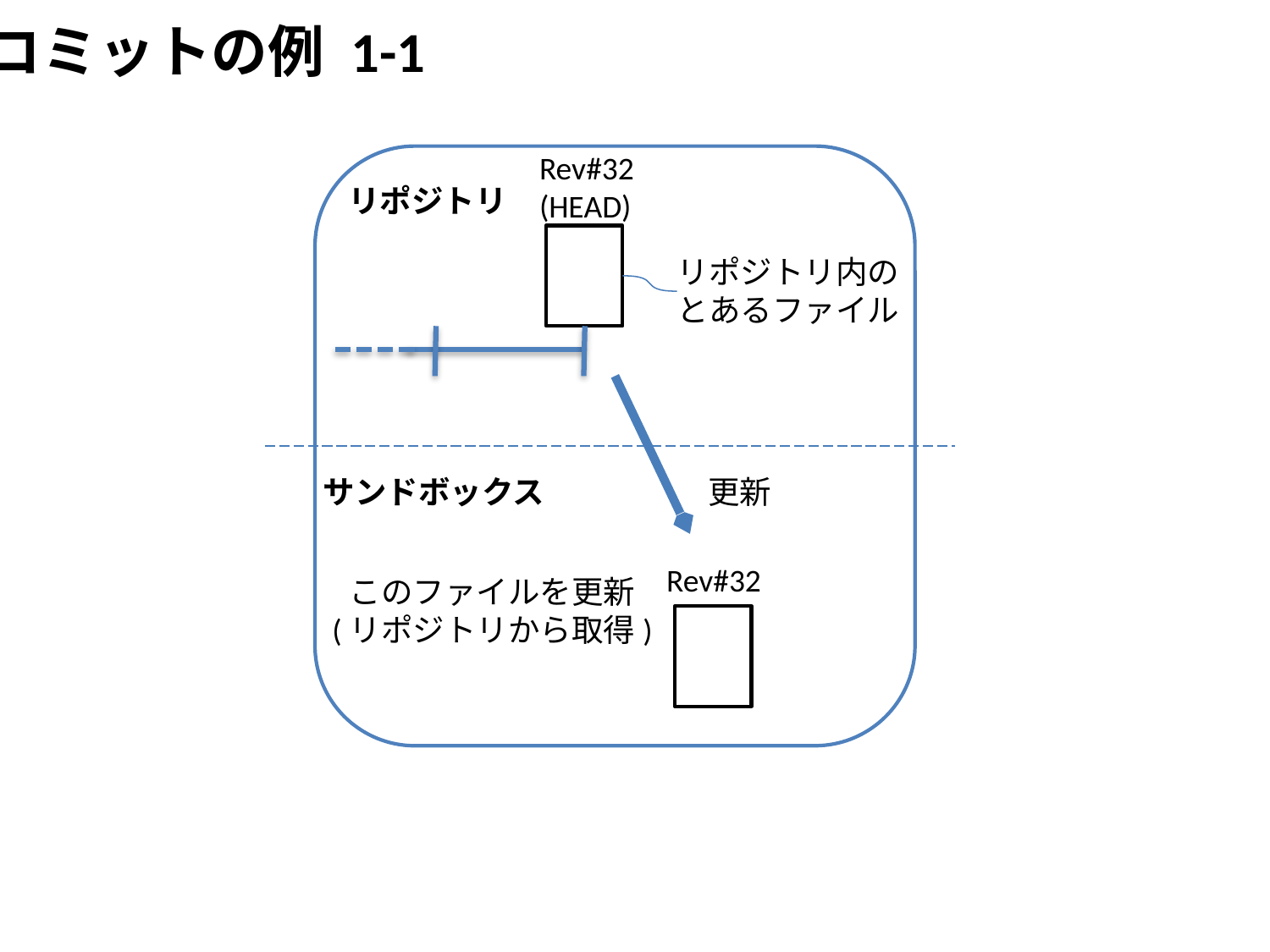

コミットの例 1-1
Rev#32
(HEAD)

リポジトリ

リポジトリ内の
とあるファイル
サンドボックス
更新
Rev#32
このファイルを更新
(リポジトリから取得)